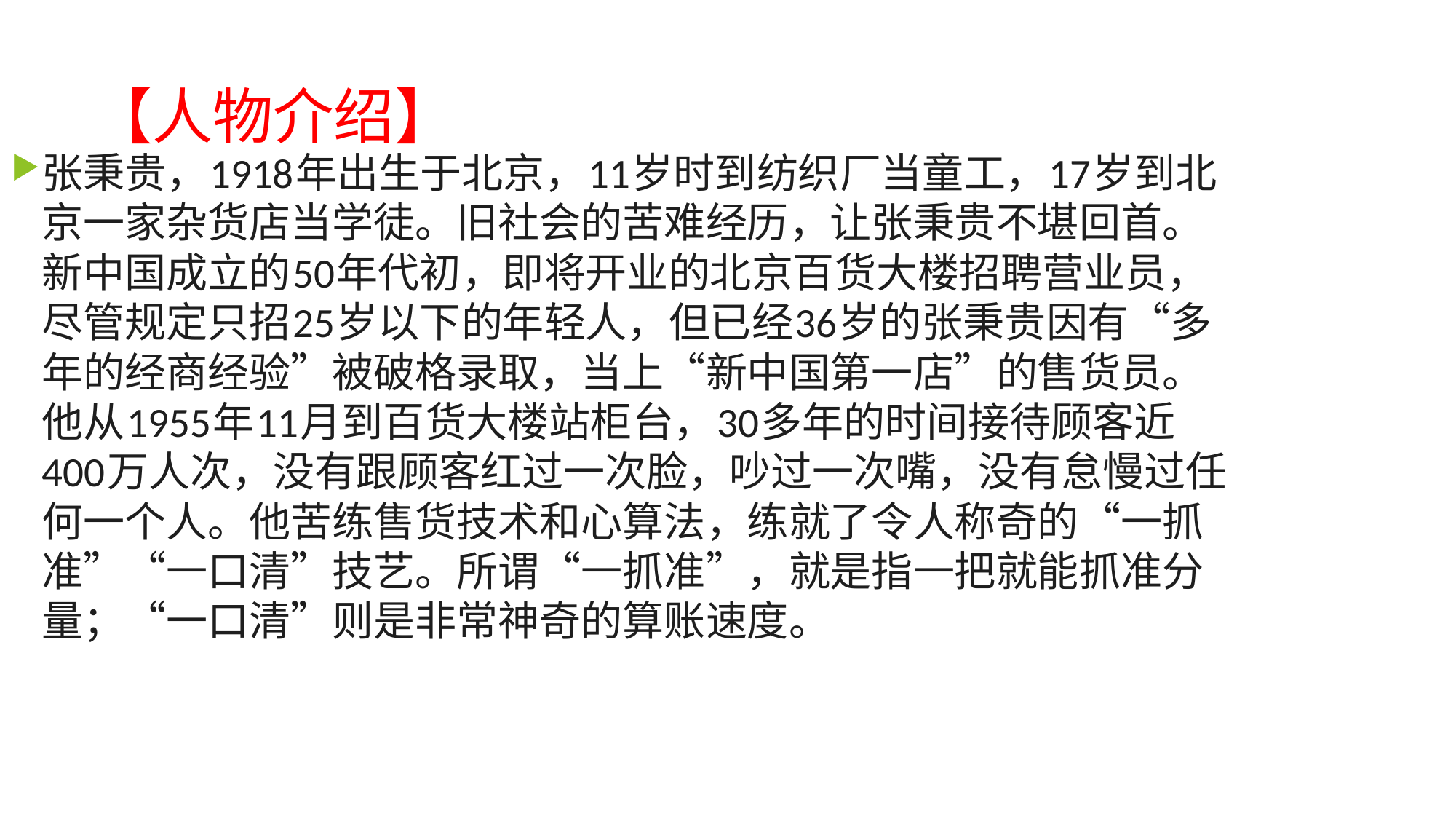

# 【人物介绍】
张秉贵，1918年出生于北京，11岁时到纺织厂当童工，17岁到北京一家杂货店当学徒。旧社会的苦难经历，让张秉贵不堪回首。新中国成立的50年代初，即将开业的北京百货大楼招聘营业员，尽管规定只招25岁以下的年轻人，但已经36岁的张秉贵因有“多年的经商经验”被破格录取，当上“新中国第一店”的售货员。他从1955年11月到百货大楼站柜台，30多年的时间接待顾客近400万人次，没有跟顾客红过一次脸，吵过一次嘴，没有怠慢过任何一个人。他苦练售货技术和心算法，练就了令人称奇的“一抓准”“一口清”技艺。所谓“一抓准”，就是指一把就能抓准分量；“一口清”则是非常神奇的算账速度。